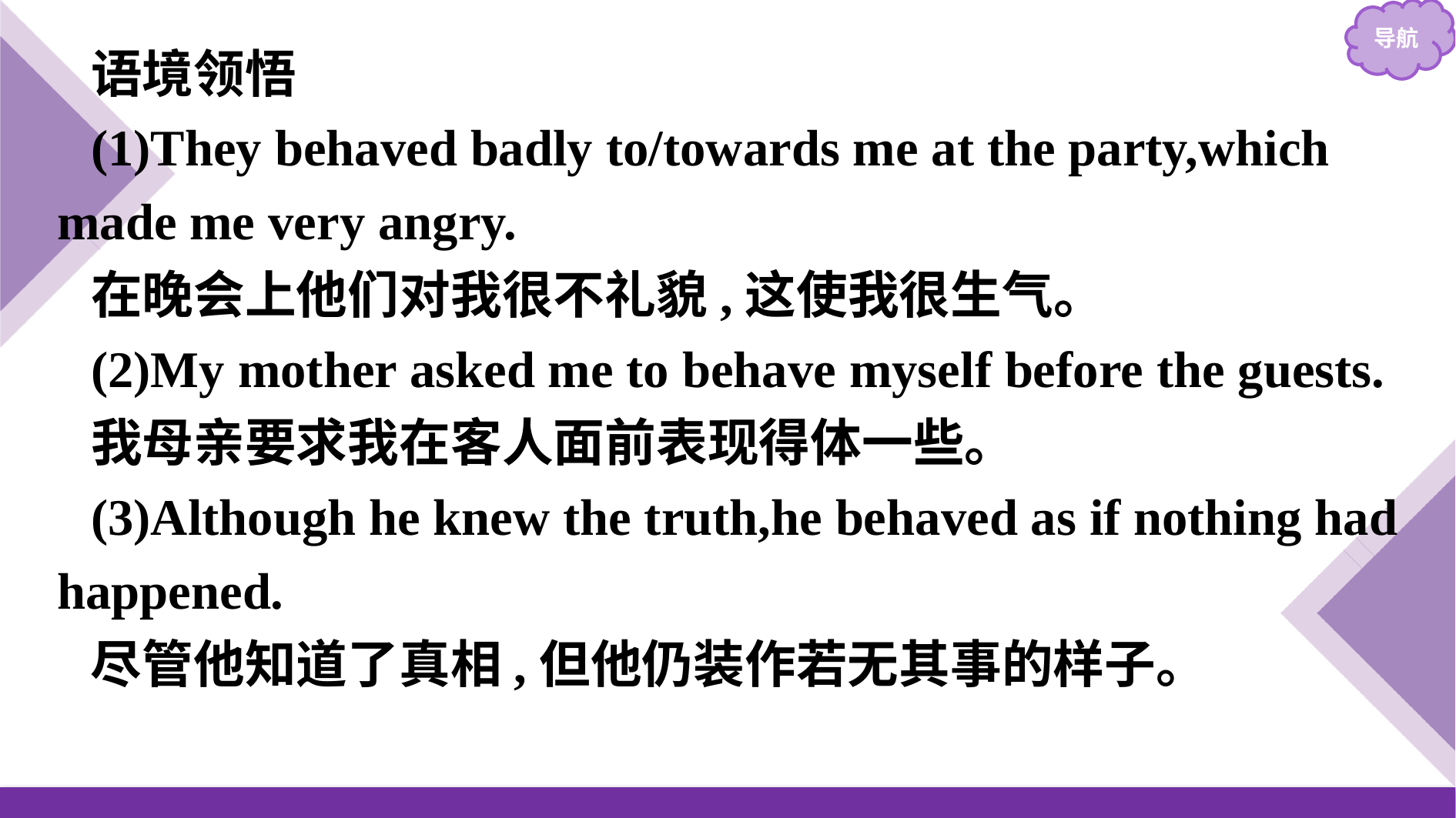

语境领悟
(1)They behaved badly to/towards me at the party,which made me very angry.
在晚会上他们对我很不礼貌,这使我很生气。
(2)My mother asked me to behave myself before the guests.
我母亲要求我在客人面前表现得体一些。
(3)Although he knew the truth,he behaved as if nothing had happened.
尽管他知道了真相,但他仍装作若无其事的样子。